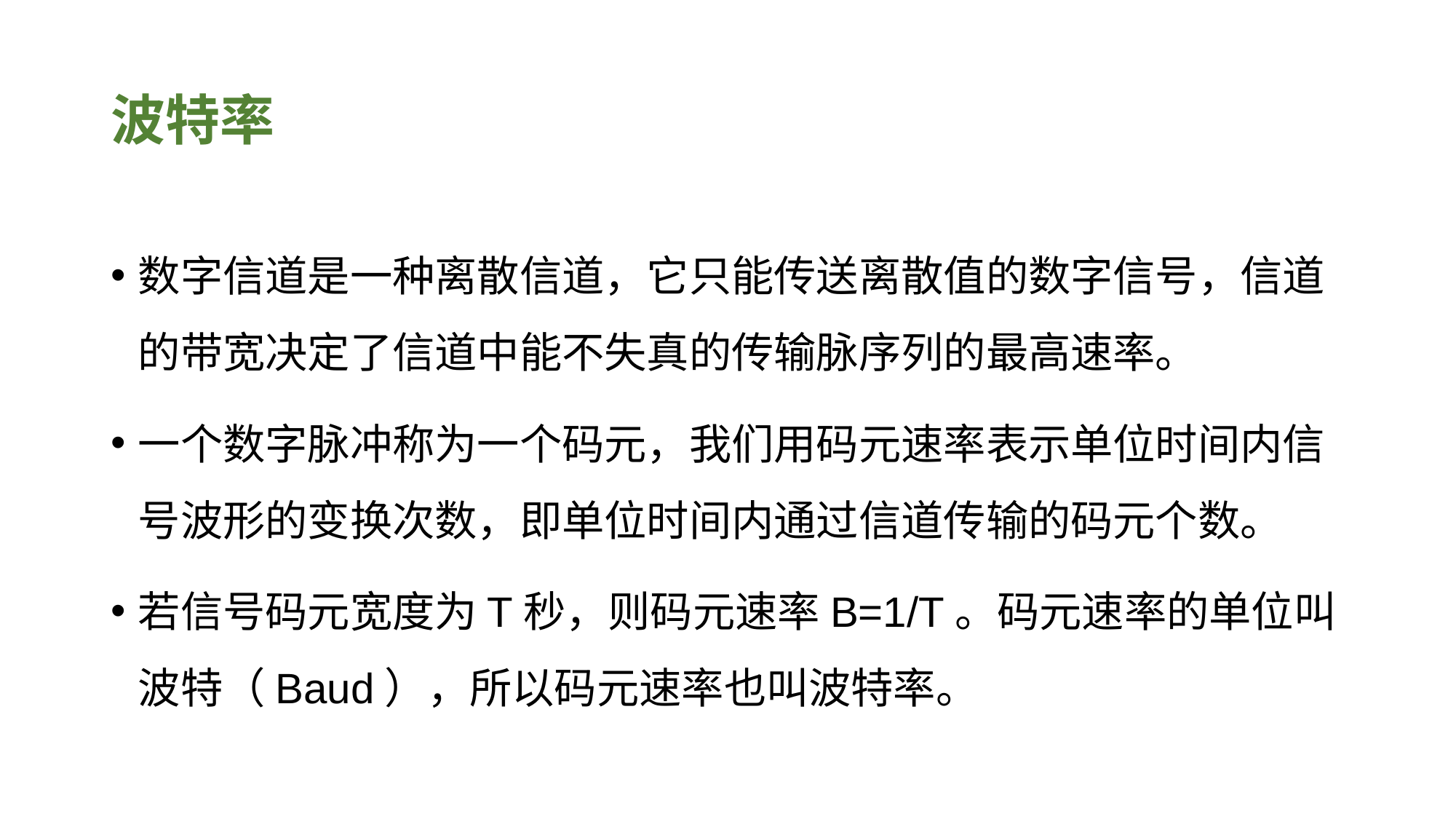

# 波特率
数字信道是一种离散信道，它只能传送离散值的数字信号，信道的带宽决定了信道中能不失真的传输脉序列的最高速率。
一个数字脉冲称为一个码元，我们用码元速率表示单位时间内信号波形的变换次数，即单位时间内通过信道传输的码元个数。
若信号码元宽度为T秒，则码元速率B=1/T。码元速率的单位叫波特（Baud），所以码元速率也叫波特率。